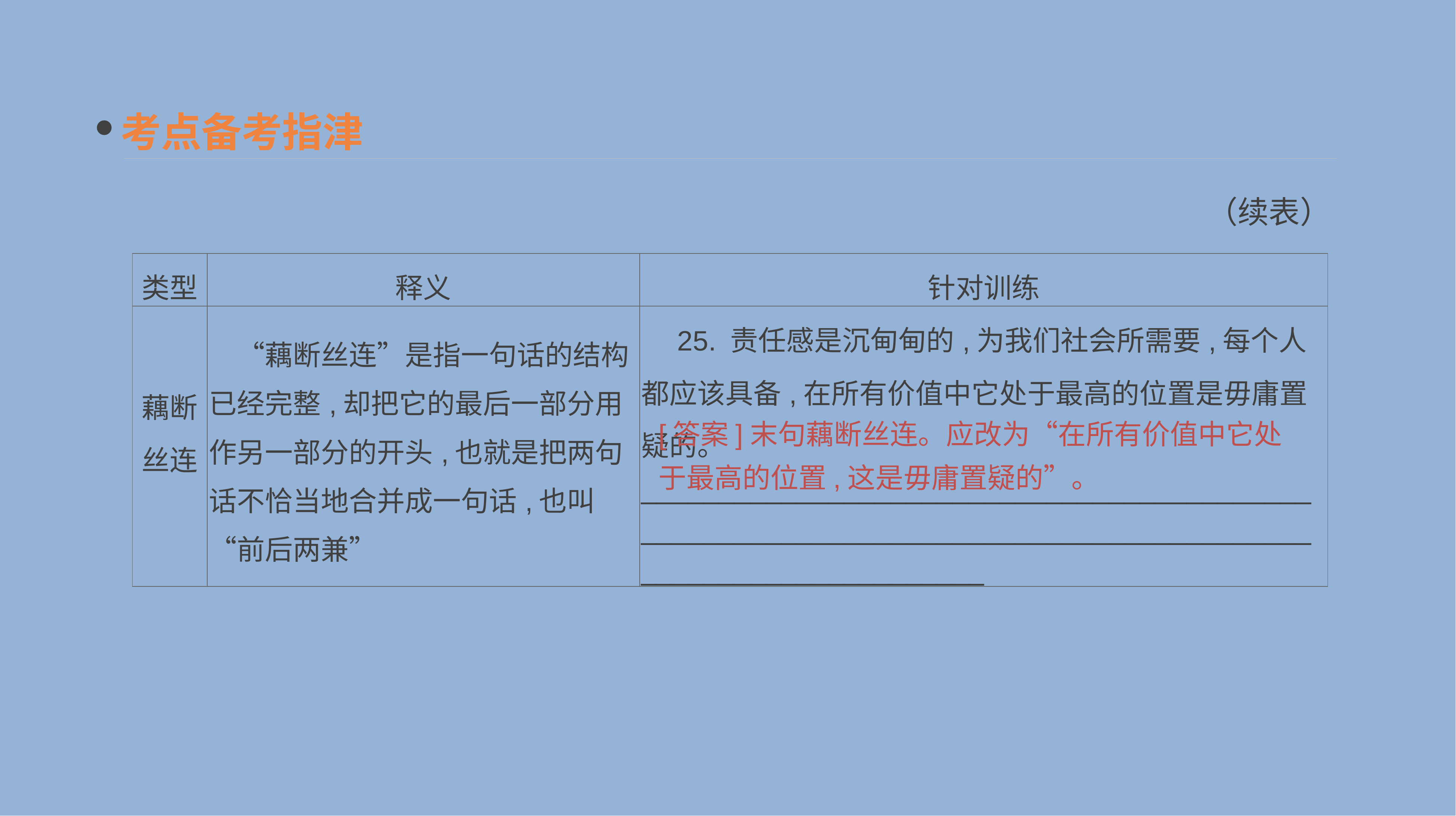

考点备考指津

（续表）
| 类型 | 释义 | 针对训练 |
| --- | --- | --- |
| 藕断 丝连 | “藕断丝连”是指一句话的结构已经完整,却把它的最后一部分用作另一部分的开头,也就是把两句话不恰当地合并成一句话,也叫“前后两兼” | 25. 责任感是沉甸甸的,为我们社会所需要,每个人都应该具备,在所有价值中它处于最高的位置是毋庸置疑的。 \_\_\_\_\_\_\_\_\_\_\_\_\_\_\_\_\_\_\_\_\_\_\_\_\_\_\_\_\_\_\_\_\_\_\_\_\_\_\_\_\_\_\_\_\_\_\_\_\_\_\_\_\_\_\_\_\_\_\_\_\_\_\_\_\_\_\_\_\_\_\_\_\_\_\_\_\_\_\_\_\_\_\_\_\_\_\_\_\_\_\_\_\_\_\_\_\_\_\_\_\_\_\_\_\_\_\_\_ |
[答案]末句藕断丝连。应改为“在所有价值中它处于最高的位置,这是毋庸置疑的”。